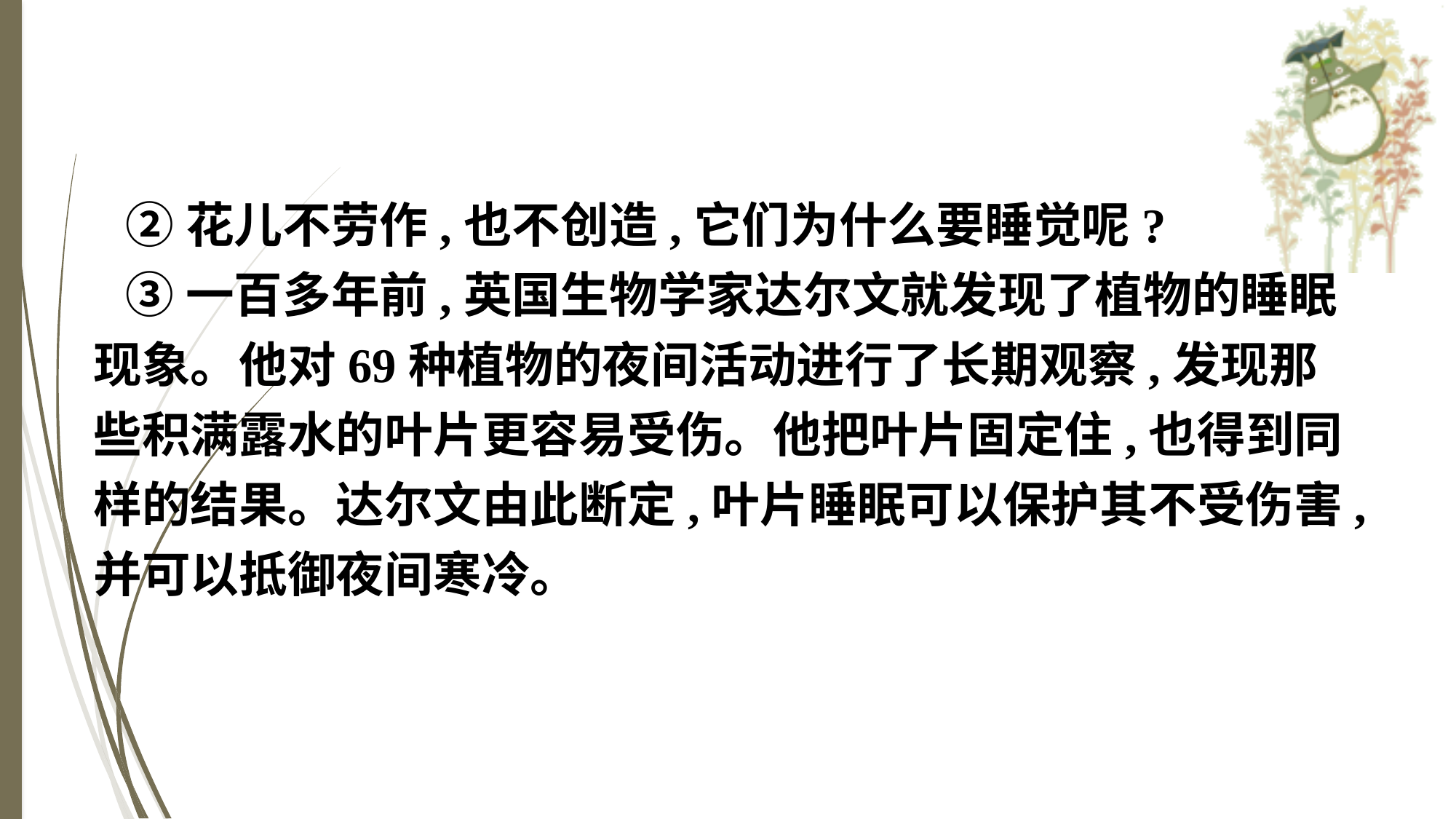

②花儿不劳作,也不创造,它们为什么要睡觉呢?
③一百多年前,英国生物学家达尔文就发现了植物的睡眠现象。他对69种植物的夜间活动进行了长期观察,发现那些积满露水的叶片更容易受伤。他把叶片固定住,也得到同样的结果。达尔文由此断定,叶片睡眠可以保护其不受伤害,并可以抵御夜间寒冷。